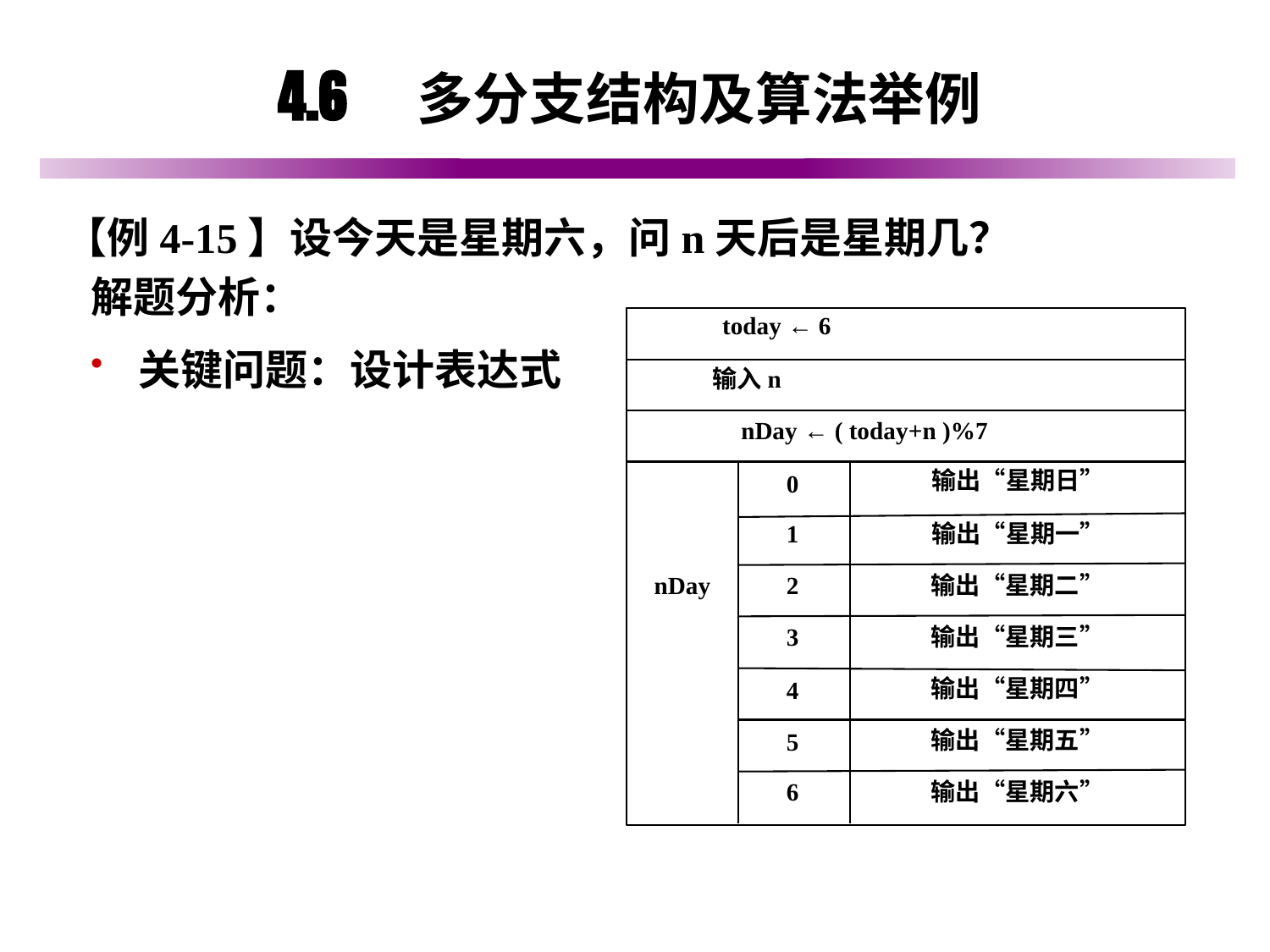

# 4.6　多分支结构及算法举例
【例4-15】设今天是星期六，问n天后是星期几？
解题分析：
关键问题：设计表达式
today ← 6

输入n

nDay ← ( today+n )%7

输出“星期日”

0
1
输出“星期一”
2
输出“星期二”
nDay
3
输出“星期三”
输出“星期四”
4
输出“星期五”
5
6
输出“星期六”